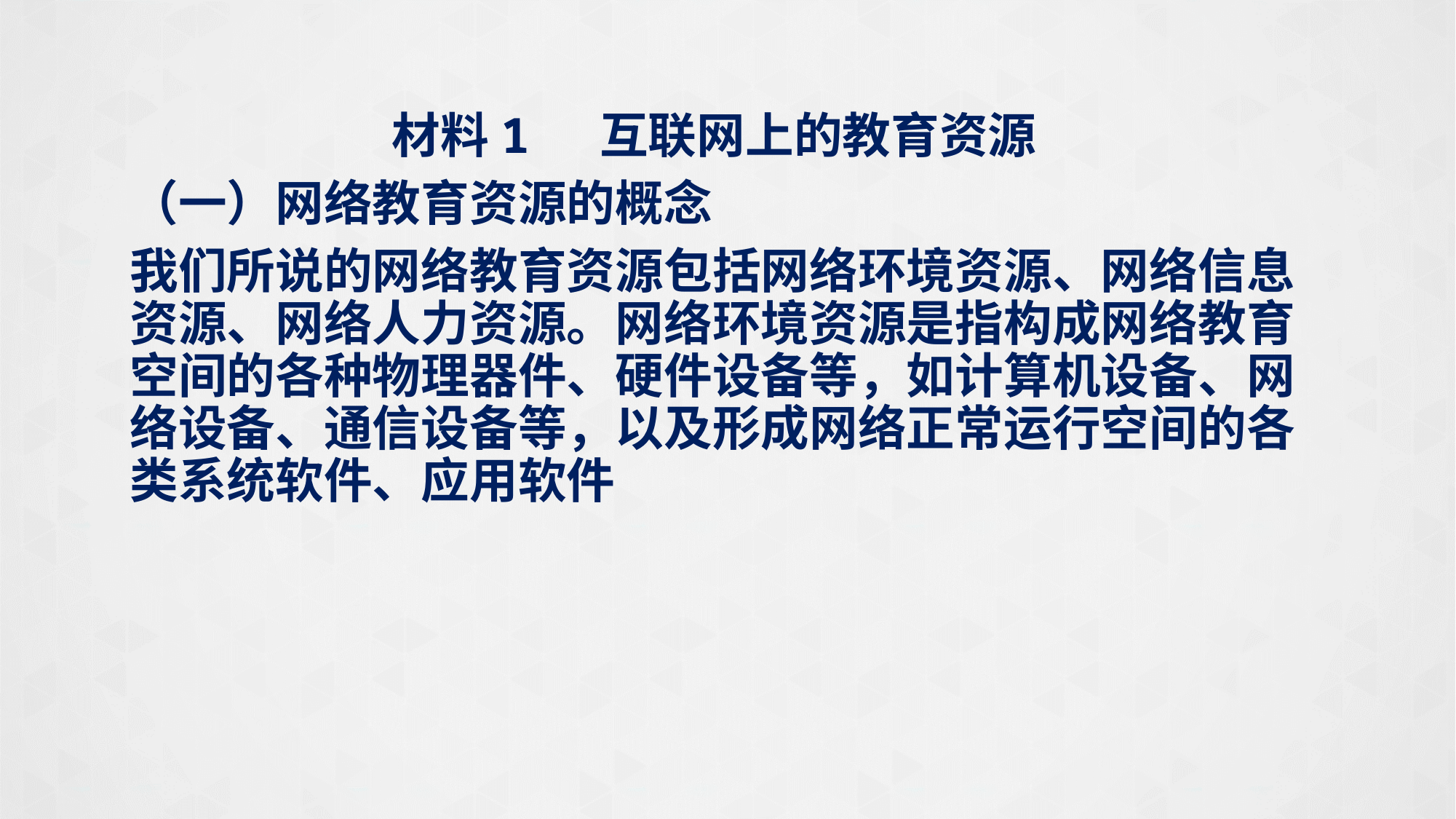

材料1  互联网上的教育资源
（一）网络教育资源的概念
我们所说的网络教育资源包括网络环境资源、网络信息资源、网络人力资源。网络环境资源是指构成网络教育空间的各种物理器件、硬件设备等，如计算机设备、网络设备、通信设备等，以及形成网络正常运行空间的各类系统软件、应用软件